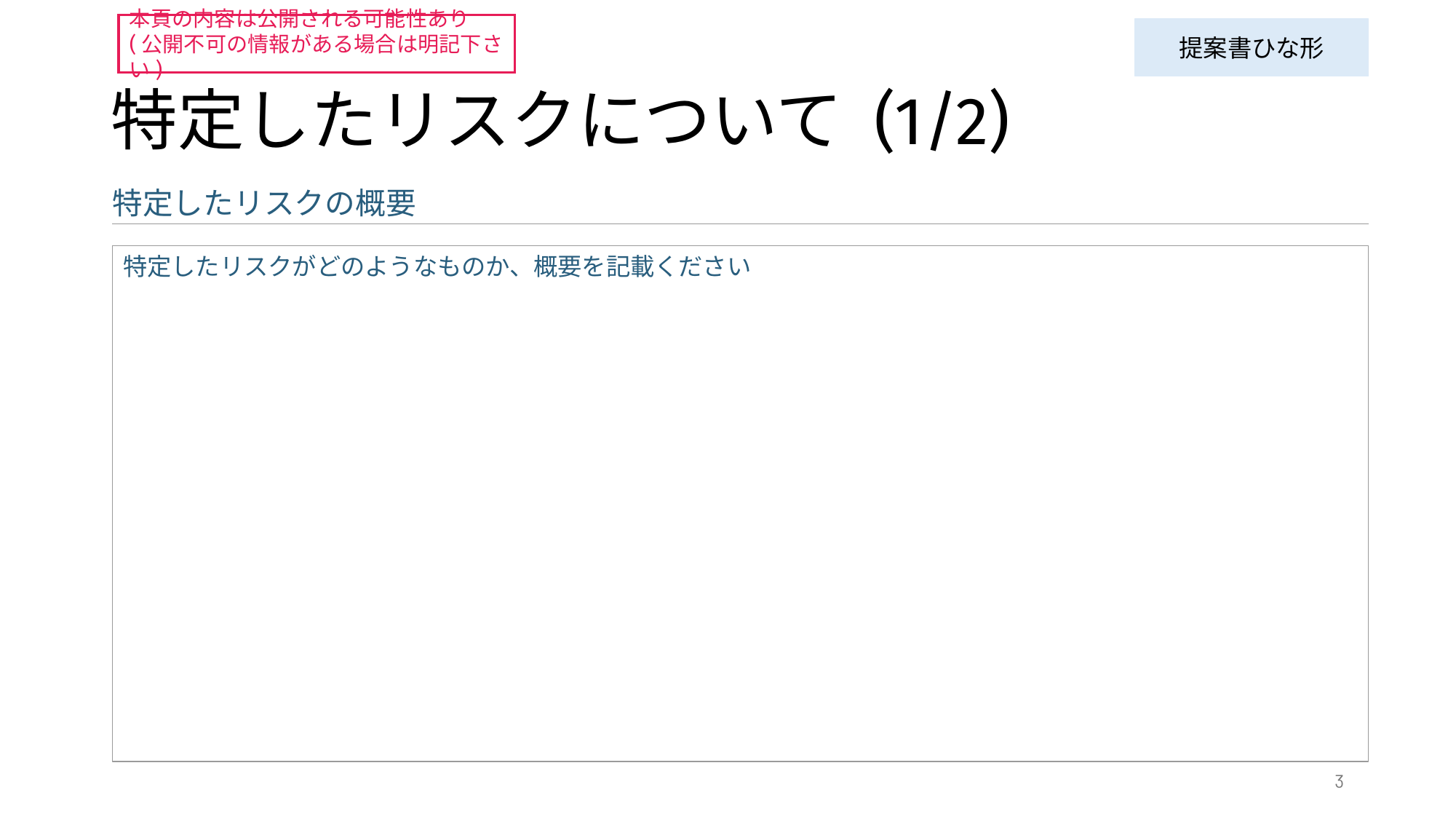

本頁の内容は公開される可能性あり
(公開不可の情報がある場合は明記下さい)
提案書ひな形
# 特定したリスクについて (1/2)
特定したリスクの概要
特定したリスクがどのようなものか、概要を記載ください